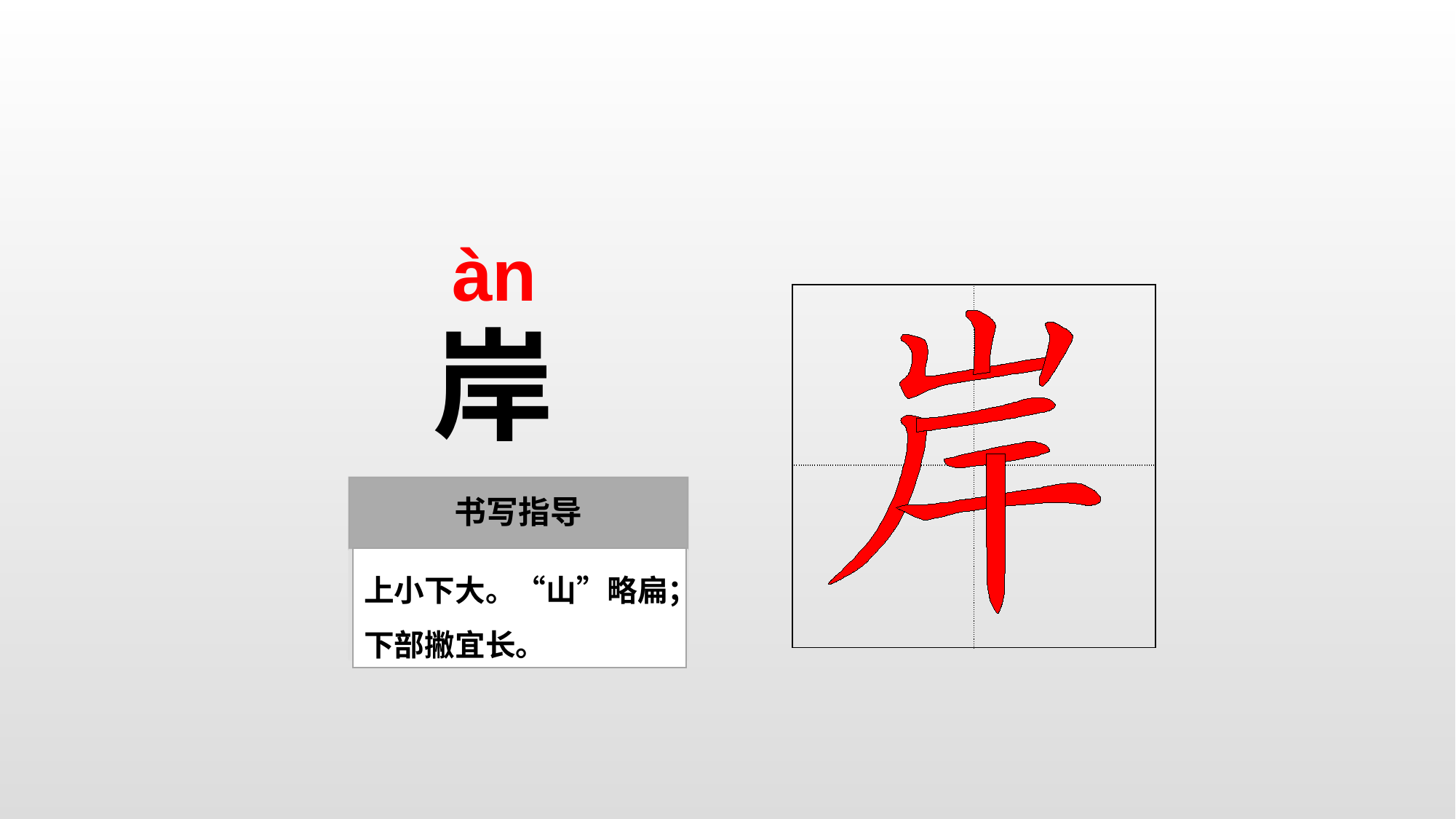

àn
|  |  |
| --- | --- |
|  |  |
岸

书写指导
上小下大。“山”略扁；下部撇宜长。